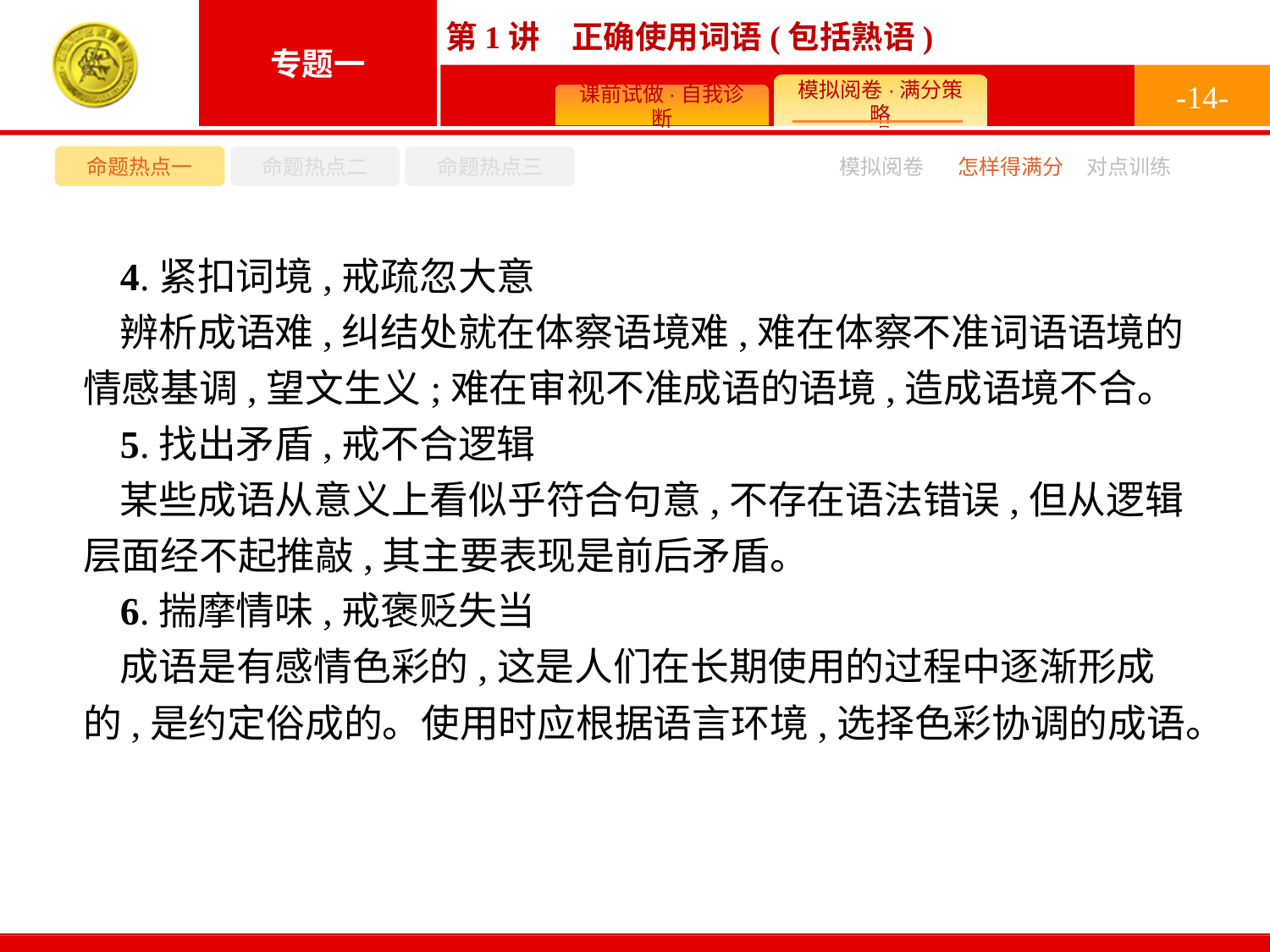

-14-
命题热点一
命题热点二
命题热点三
模拟阅卷
怎样得满分
对点训练
4.紧扣词境,戒疏忽大意
辨析成语难,纠结处就在体察语境难,难在体察不准词语语境的情感基调,望文生义;难在审视不准成语的语境,造成语境不合。
5.找出矛盾,戒不合逻辑
某些成语从意义上看似乎符合句意,不存在语法错误,但从逻辑层面经不起推敲,其主要表现是前后矛盾。
6.揣摩情味,戒褒贬失当
成语是有感情色彩的,这是人们在长期使用的过程中逐渐形成的,是约定俗成的。使用时应根据语言环境,选择色彩协调的成语。